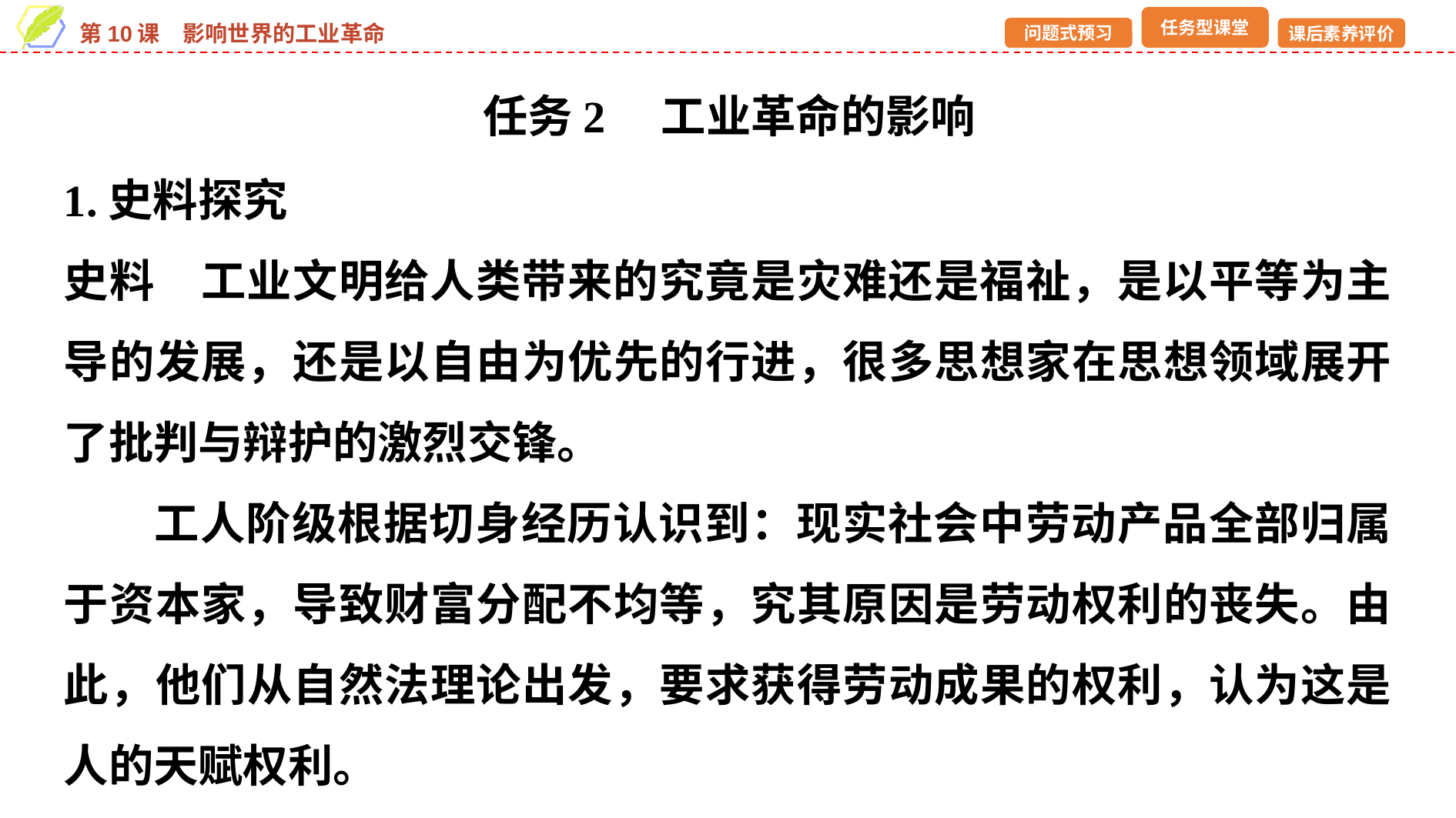

任务2　工业革命的影响
1.史料探究
史料　工业文明给人类带来的究竟是灾难还是福祉，是以平等为主导的发展，还是以自由为优先的行进，很多思想家在思想领域展开了批判与辩护的激烈交锋。
工人阶级根据切身经历认识到：现实社会中劳动产品全部归属于资本家，导致财富分配不均等，究其原因是劳动权利的丧失。由此，他们从自然法理论出发，要求获得劳动成果的权利，认为这是人的天赋权利。